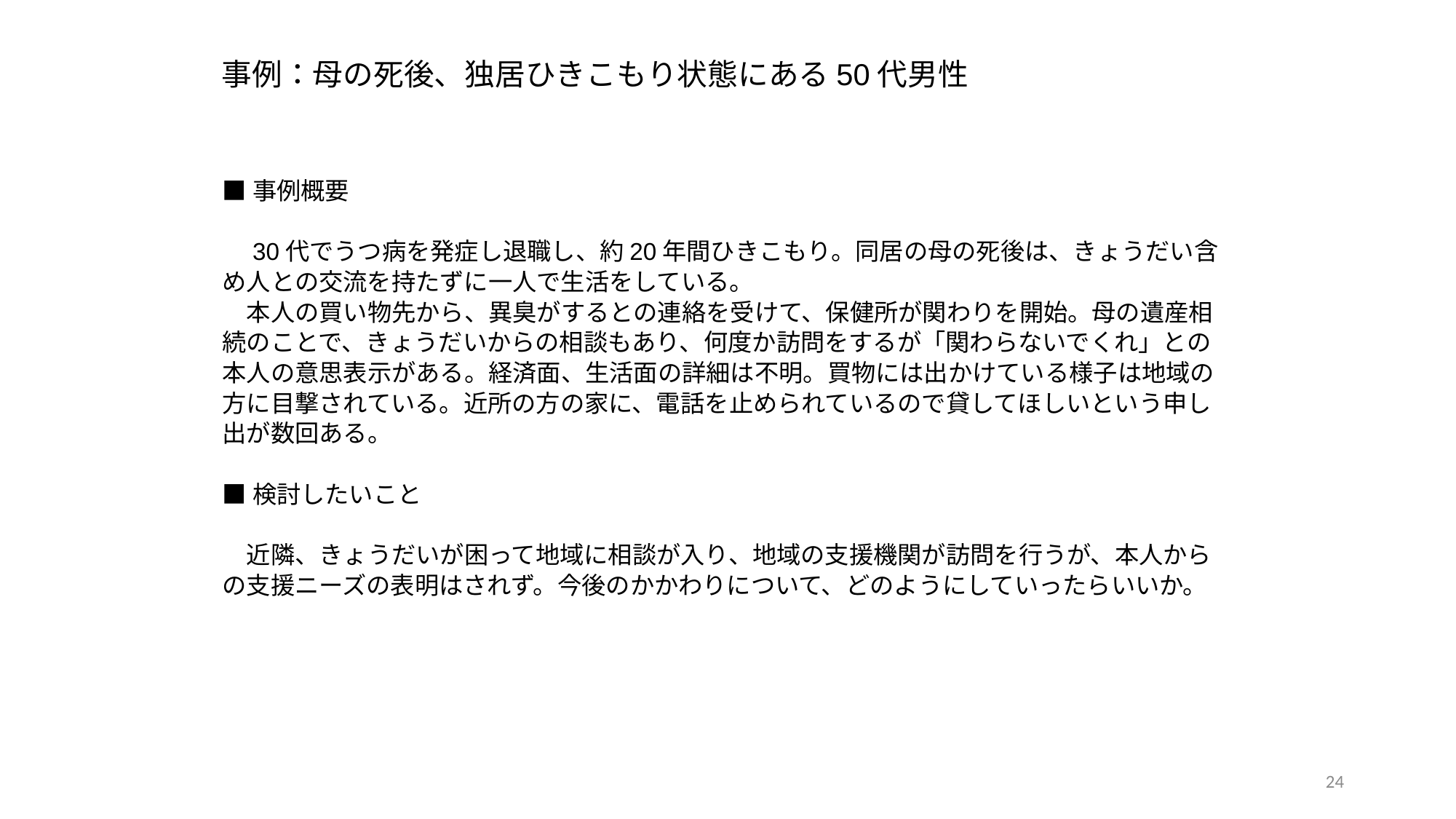

# 事例：母の死後、独居ひきこもり状態にある50代男性
■事例概要

　30代でうつ病を発症し退職し、約20年間ひきこもり。同居の母の死後は、きょうだい含め人との交流を持たずに一人で生活をしている。
　本人の買い物先から、異臭がするとの連絡を受けて、保健所が関わりを開始。母の遺産相続のことで、きょうだいからの相談もあり、何度か訪問をするが「関わらないでくれ」との本人の意思表示がある。経済面、生活面の詳細は不明。買物には出かけている様子は地域の方に目撃されている。近所の方の家に、電話を止められているので貸してほしいという申し出が数回ある。

■検討したいこと

　近隣、きょうだいが困って地域に相談が入り、地域の支援機関が訪問を行うが、本人から
の支援ニーズの表明はされず。今後のかかわりについて、どのようにしていったらいいか。
24